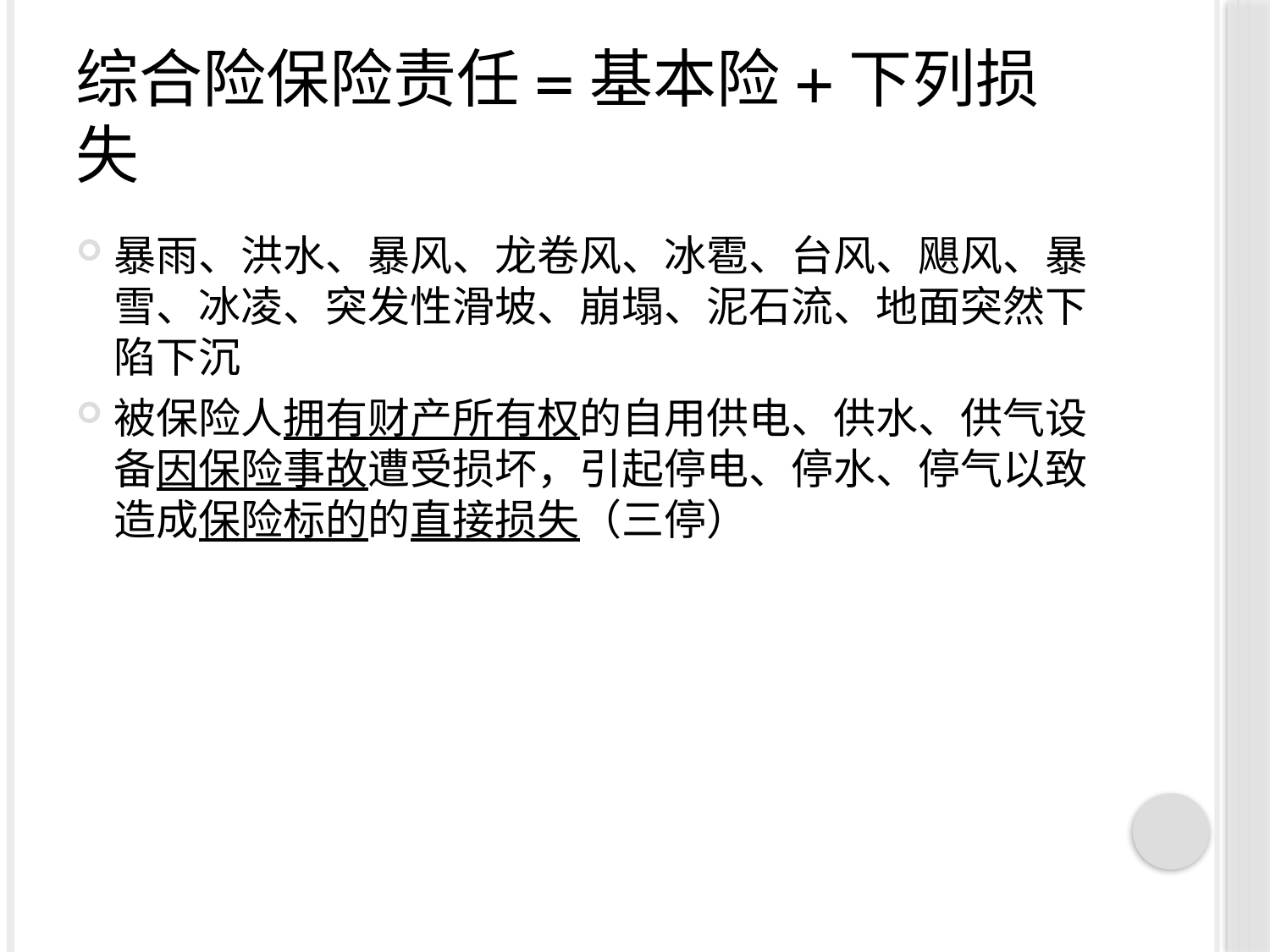

# 综合险保险责任=基本险+下列损失
暴雨、洪水、暴风、龙卷风、冰雹、台风、飓风、暴雪、冰凌、突发性滑坡、崩塌、泥石流、地面突然下陷下沉
被保险人拥有财产所有权的自用供电、供水、供气设备因保险事故遭受损坏，引起停电、停水、停气以致造成保险标的的直接损失（三停）